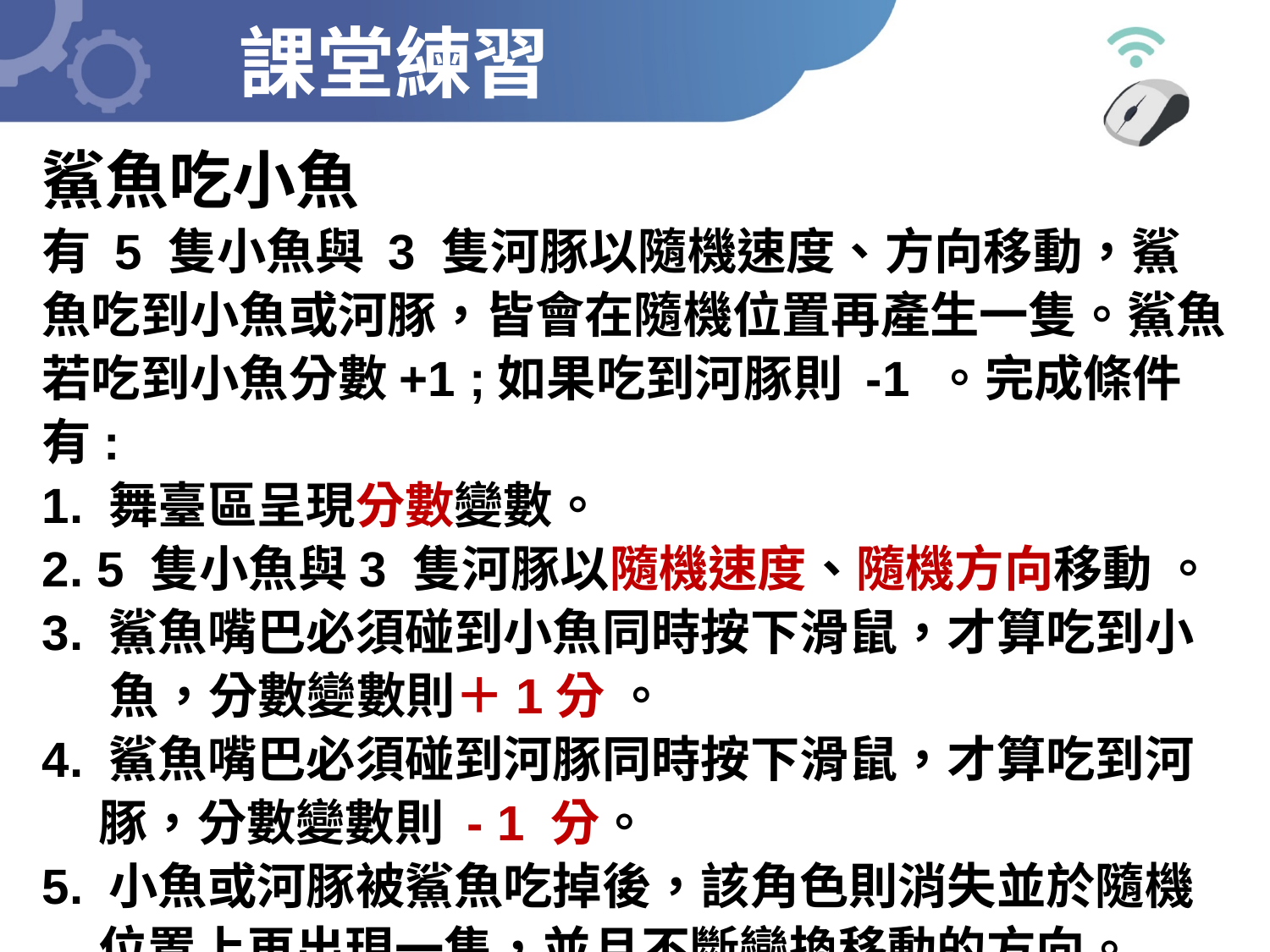

課堂練習
鯊魚吃小魚
有 5 隻小魚與 3 隻河豚以隨機速度、方向移動，鯊魚吃到小魚或河豚，皆會在隨機位置再產生一隻。鯊魚
若吃到小魚分數+1 ;如果吃到河豚則 -1 。完成條件有:
1. 舞臺區呈現分數變數。
2. 5 隻小魚與3 隻河豚以隨機速度、隨機方向移動 。
3. 鯊魚嘴巴必須碰到小魚同時按下滑鼠，才算吃到小
     魚，分數變數則＋1分 。
4. 鯊魚嘴巴必須碰到河豚同時按下滑鼠，才算吃到河
    豚，分數變數則 - 1 分。
5. 小魚或河豚被鯊魚吃掉後，該角色則消失並於隨機
    位置上再出現一隻，並且不斷變換移動的方向。